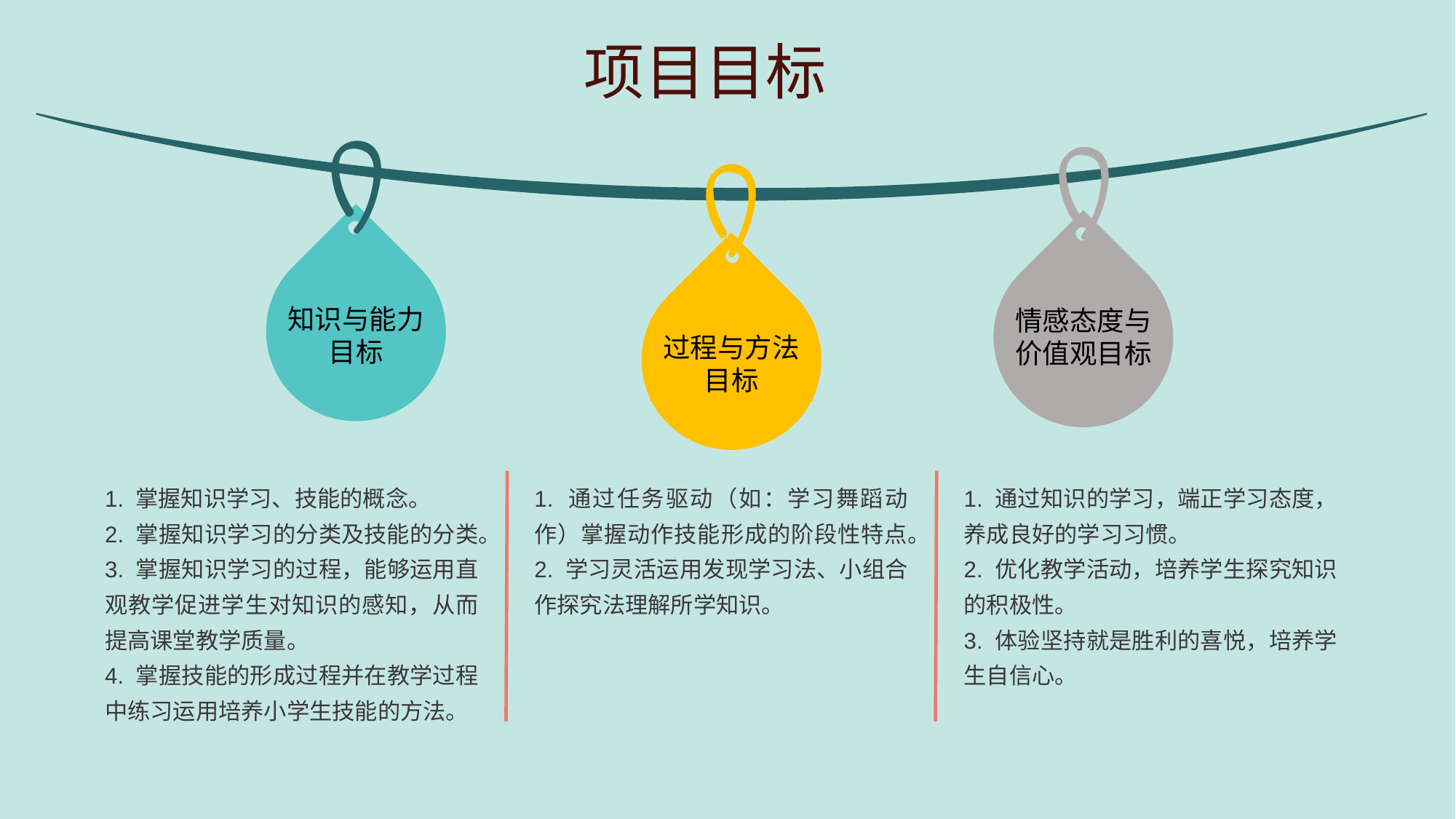

项目目标

知识与能力目标

情感态度与价值观目标

过程与方法目标
1. 掌握知识学习、技能的概念。
2. 掌握知识学习的分类及技能的分类。
3. 掌握知识学习的过程，能够运用直观教学促进学生对知识的感知，从而提高课堂教学质量。
4. 掌握技能的形成过程并在教学过程中练习运用培养小学生技能的方法。
1. 通过任务驱动（如：学习舞蹈动作）掌握动作技能形成的阶段性特点。
2. 学习灵活运用发现学习法、小组合作探究法理解所学知识。
1. 通过知识的学习，端正学习态度，养成良好的学习习惯。
2. 优化教学活动，培养学生探究知识的积极性。
3. 体验坚持就是胜利的喜悦，培养学生自信心。